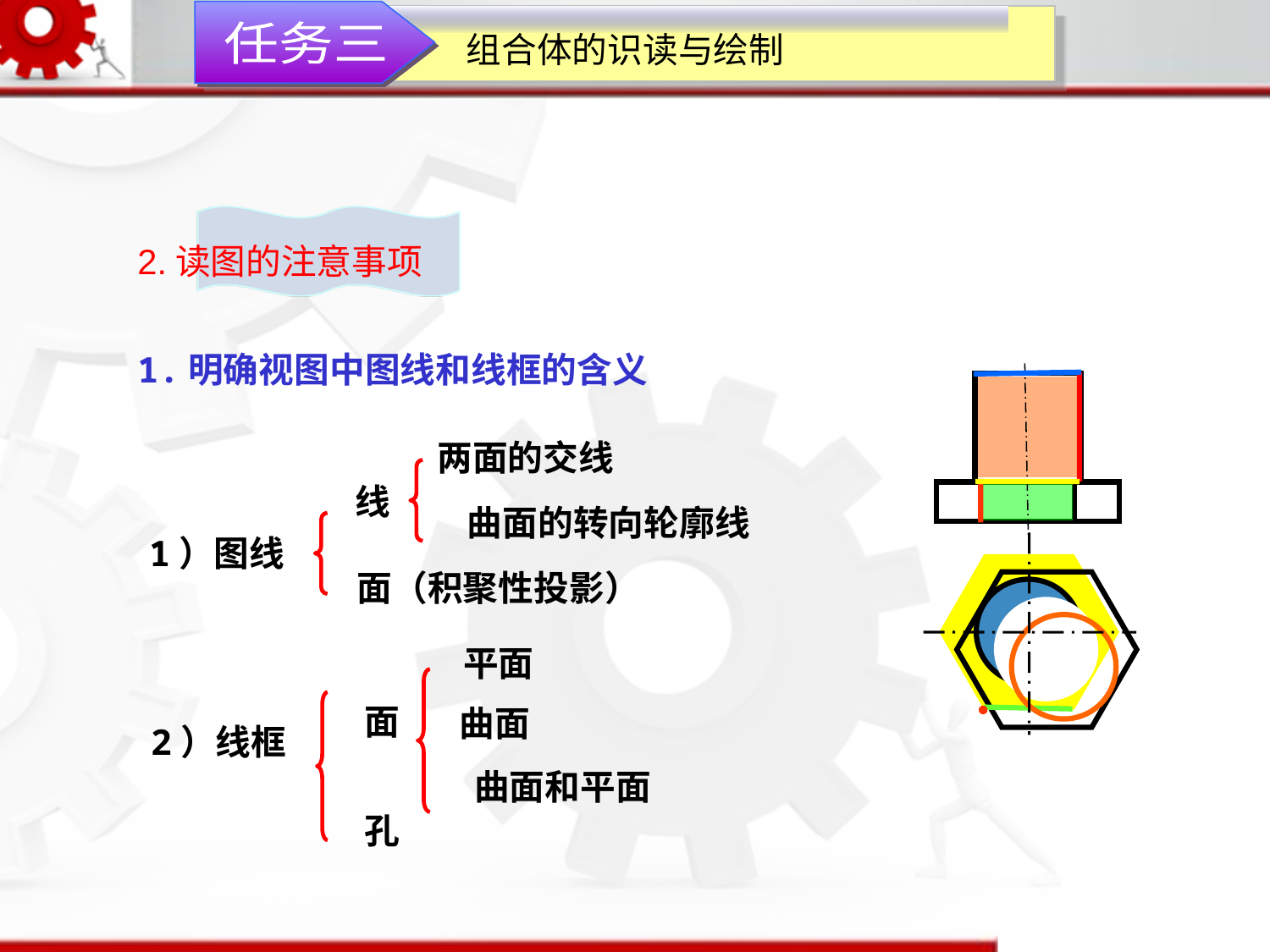

任务三
组合体的识读与绘制

2.读图的注意事项
1.明确视图中图线和线框的含义

两面的交线

线

曲面的转向轮廓线

1）图线

面（积聚性投影）

平面

面
曲面

2）线框
曲面和平面
孔